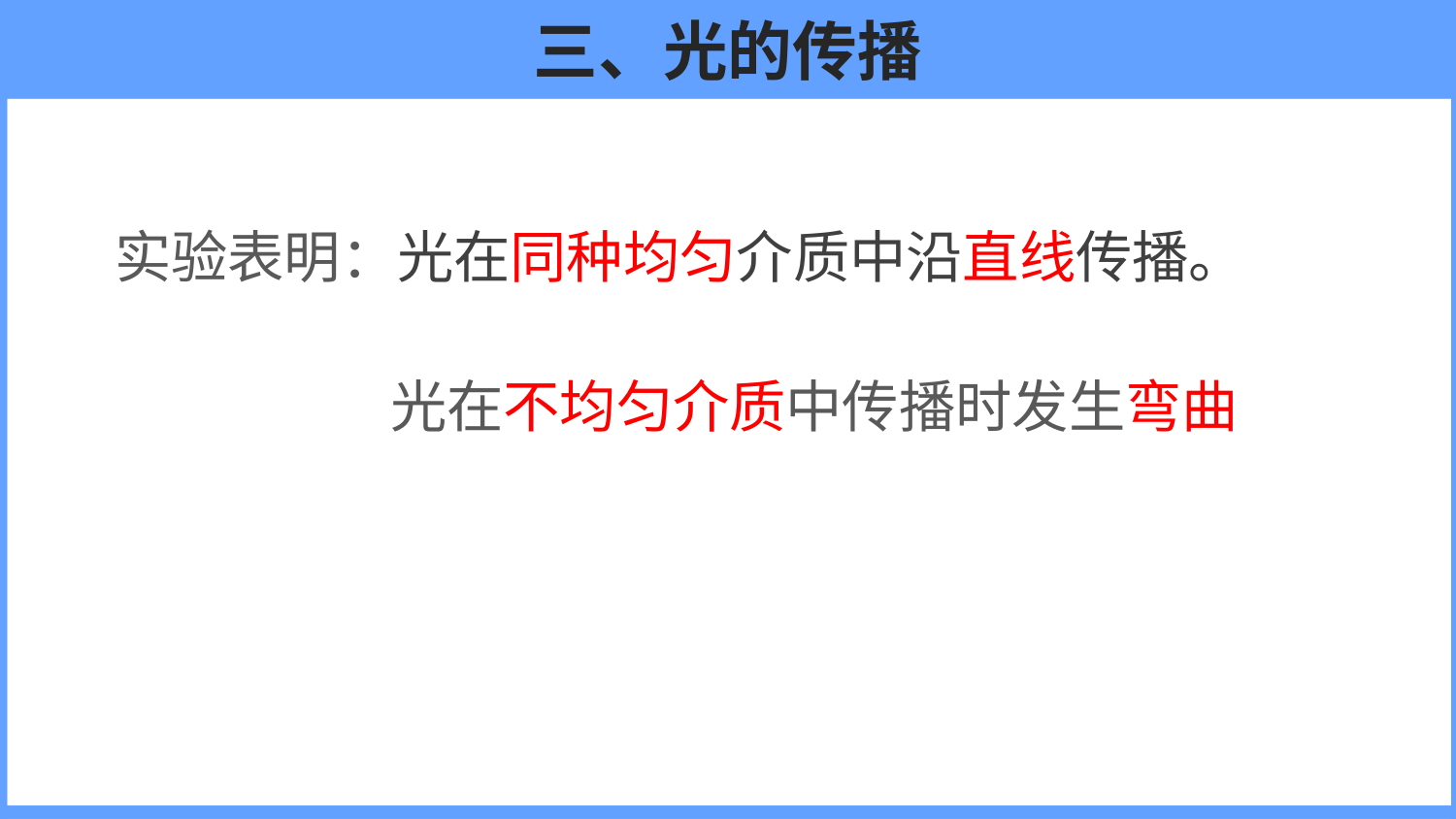

# 三、光的传播
实验表明：光在同种均匀介质中沿直线传播。
 光在不均匀介质中传播时发生弯曲